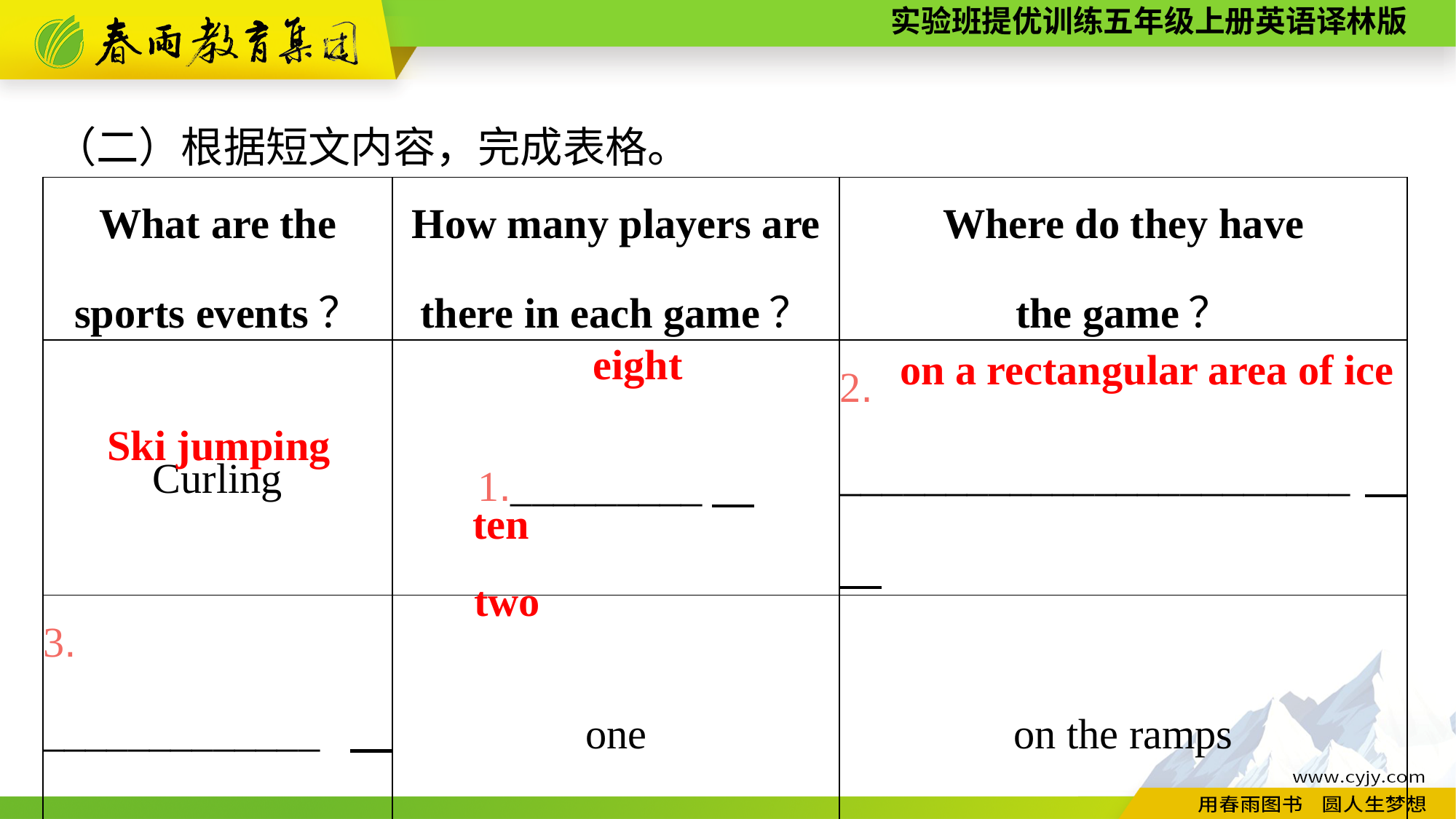

（二）根据短文内容，完成表格。
| What are the sports events？ | How many players are there in each game？ | Where do they have the game？ |
| --- | --- | --- |
| Curling | 1.\_\_\_\_\_\_\_\_\_ | 2. \_\_\_\_\_\_\_\_\_\_\_\_\_\_\_\_\_\_\_\_\_\_\_\_ |
| 3. \_\_\_\_\_\_\_\_\_\_\_\_\_ | one | on the ramps |
| Ice hockey | 4.　　　　 skaters and 5.　　　　 goalkeepers | on the ice |
eight
on a rectangular area of ice
Ski jumping
ten
two